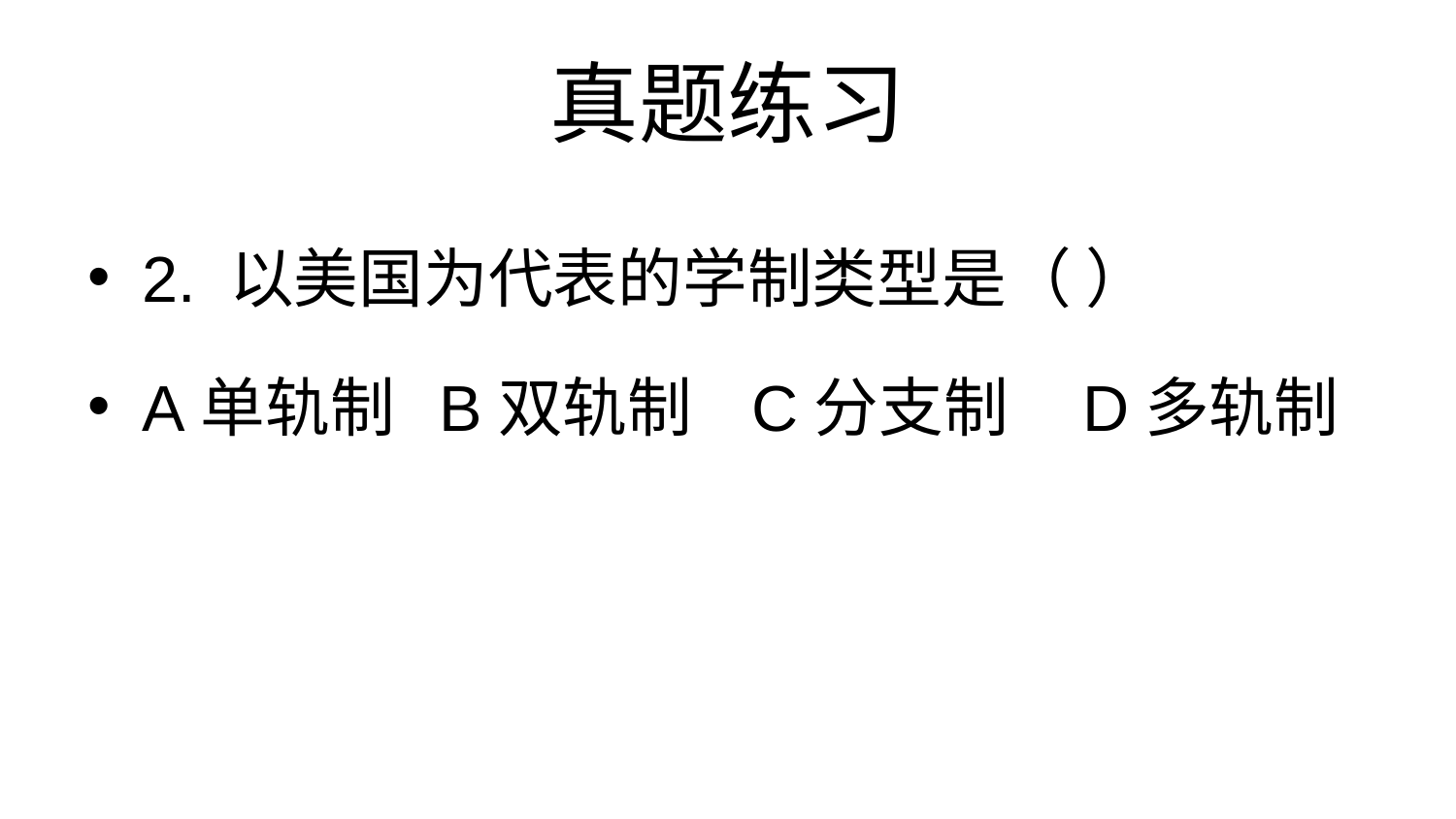

# 真题练习
2. 以美国为代表的学制类型是（ ）
A单轨制  B双轨制   C分支制    D多轨制